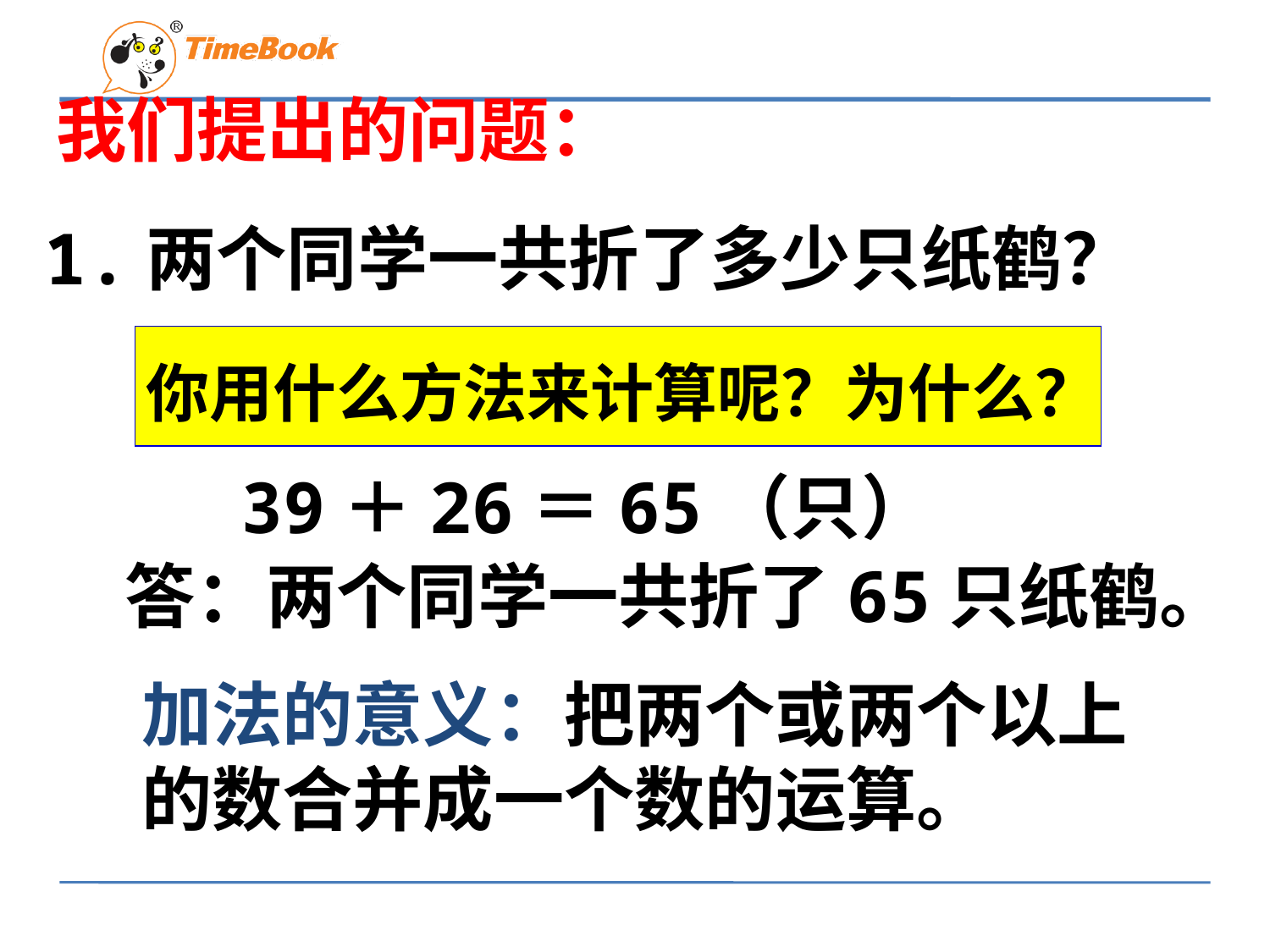

我们提出的问题：
1.两个同学一共折了多少只纸鹤？

你用什么方法来计算呢？为什么？
 39＋26＝65（只）
答：两个同学一共折了65只纸鹤。
加法的意义：把两个或两个以上的数合并成一个数的运算。